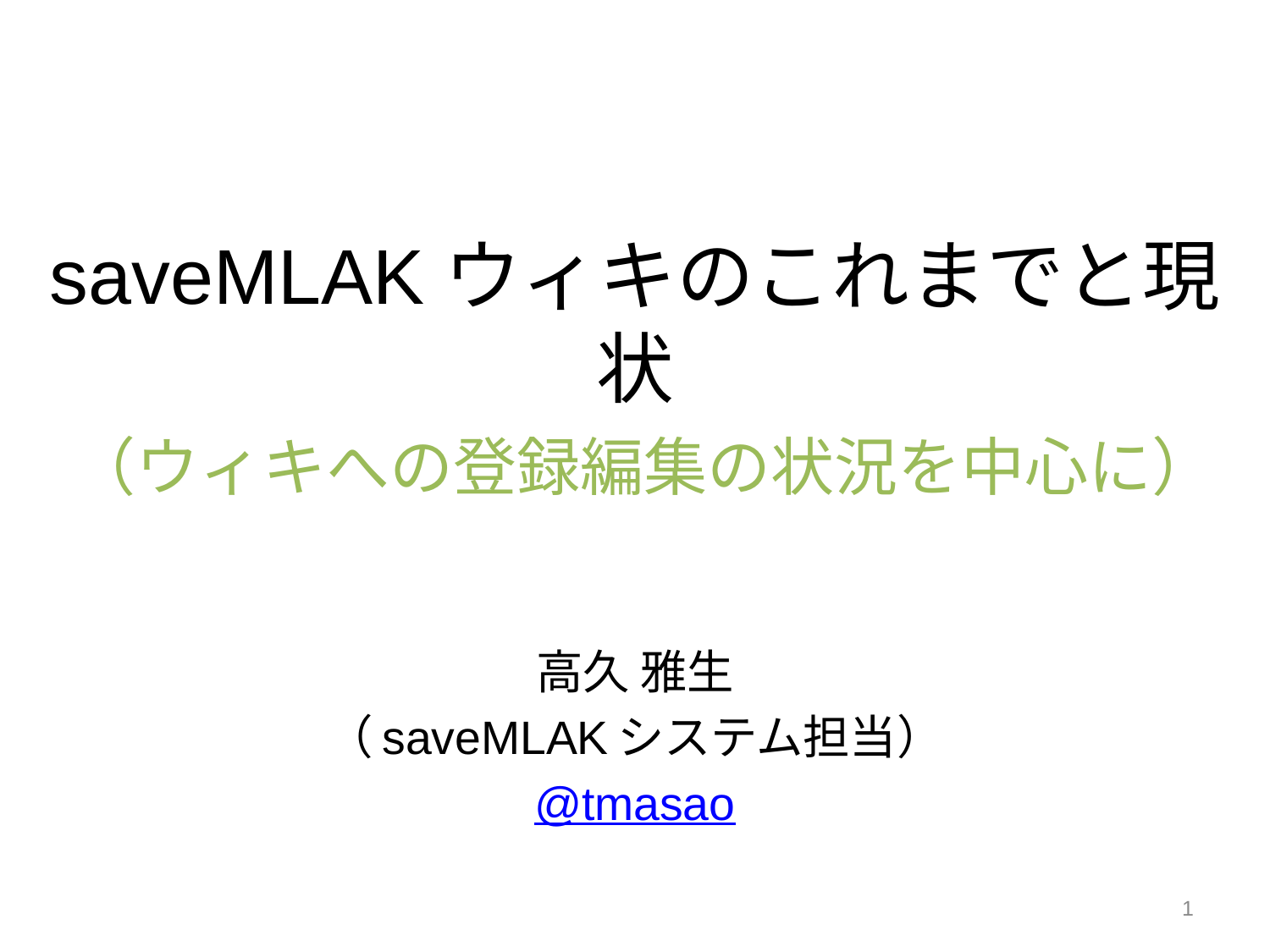

# saveMLAKウィキのこれまでと現状 （ウィキへの登録編集の状況を中心に）
高久 雅生
（saveMLAKシステム担当）
@tmasao
1